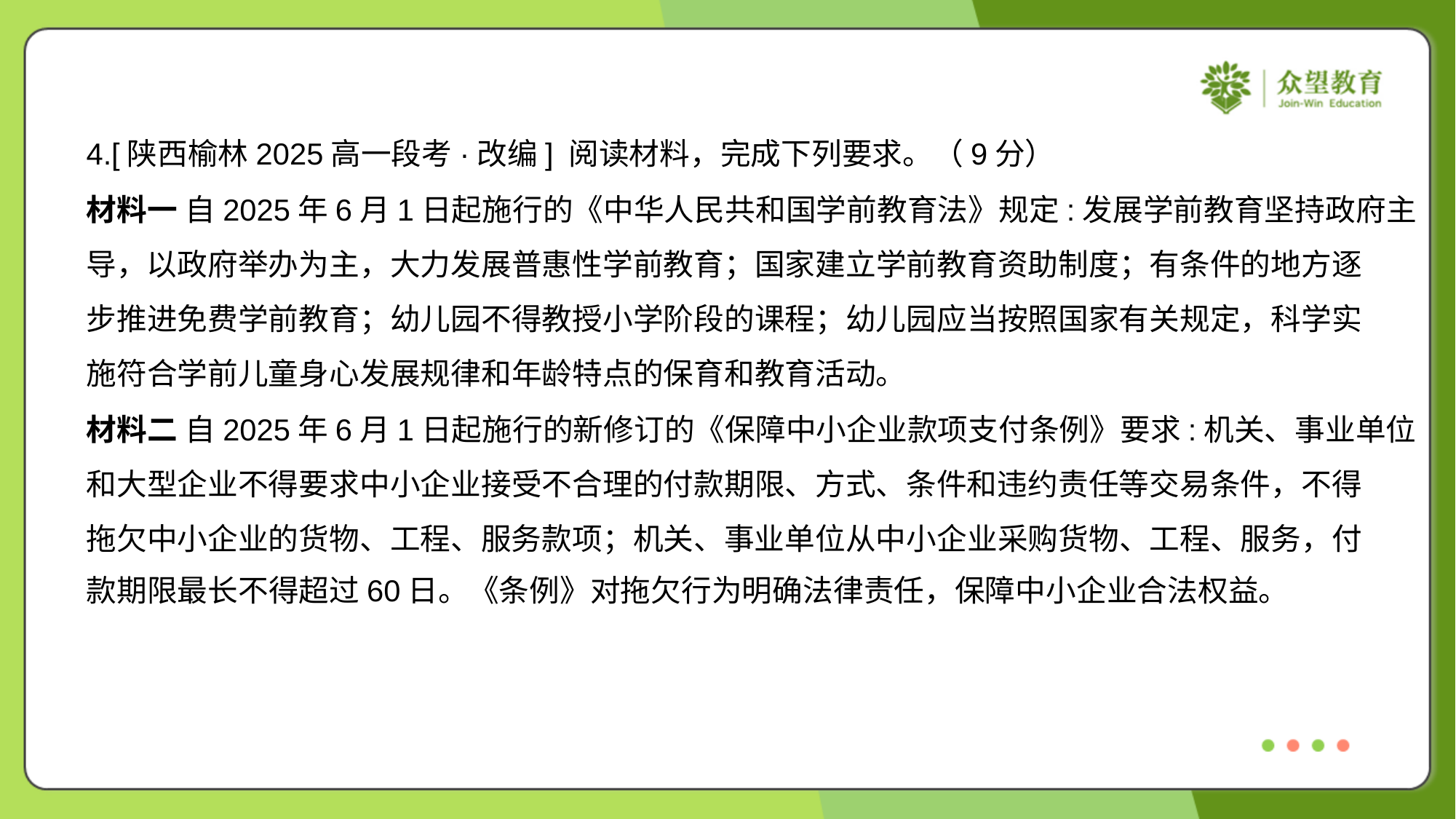

4.[陕西榆林2025高一段考·改编] 阅读材料，完成下列要求。（9分）
材料一 自2025年6月1日起施行的《中华人民共和国学前教育法》规定:发展学前教育坚持政府主
导，以政府举办为主，大力发展普惠性学前教育；国家建立学前教育资助制度；有条件的地方逐
步推进免费学前教育；幼儿园不得教授小学阶段的课程；幼儿园应当按照国家有关规定，科学实
施符合学前儿童身心发展规律和年龄特点的保育和教育活动。
材料二 自2025年6月1日起施行的新修订的《保障中小企业款项支付条例》要求:机关、事业单位
和大型企业不得要求中小企业接受不合理的付款期限、方式、条件和违约责任等交易条件，不得
拖欠中小企业的货物、工程、服务款项；机关、事业单位从中小企业采购货物、工程、服务，付
款期限最长不得超过60日。《条例》对拖欠行为明确法律责任，保障中小企业合法权益。